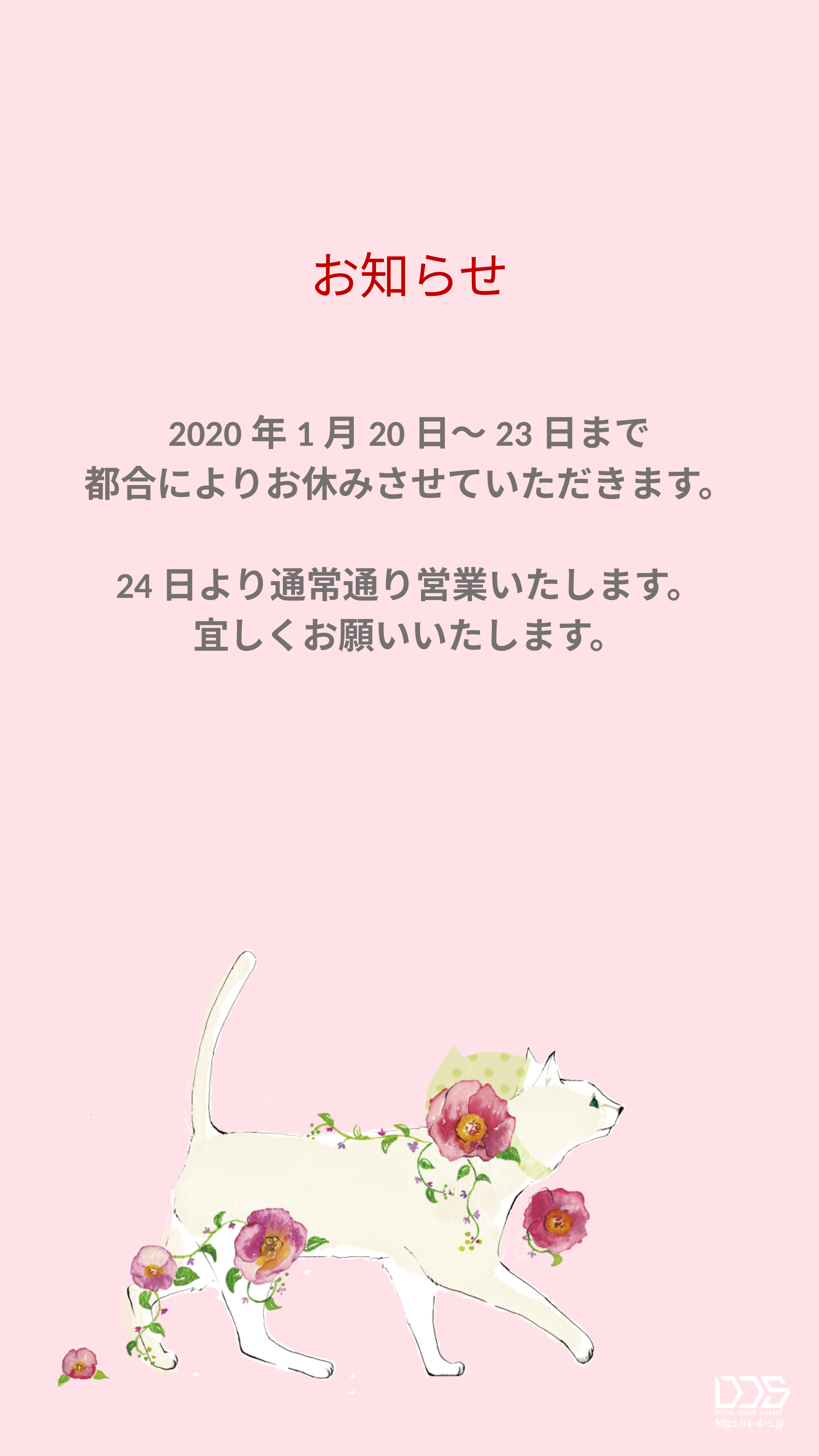

# お知らせ
2020年1月20日～23日まで
都合によりお休みさせていただきます。

24日より通常通り営業いたします。
宜しくお願いいたします。